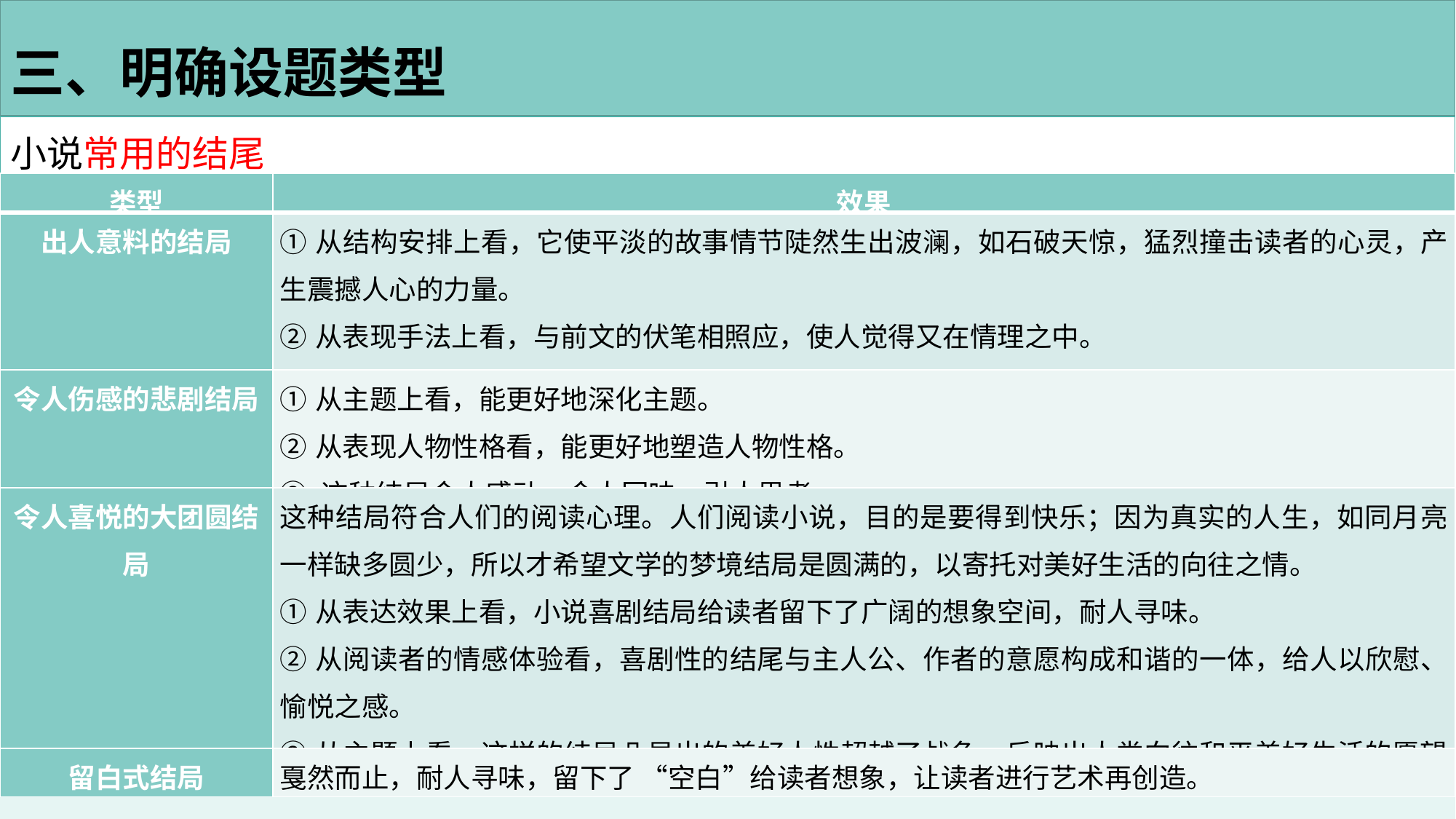

三、明确设题类型

小说常用的结尾
| 类型 | 效果 |
| --- | --- |
| 出人意料的结局 | ①从结构安排上看，它使平淡的故事情节陡然生出波澜，如石破天惊，猛烈撞击读者的心灵，产生震撼人心的力量。 ②从表现手法上看，与前文的伏笔相照应，使人觉得又在情理之中。 ③从主题上看，能更好地深化主题。 |
| 令人伤感的悲剧结局 | ①从主题上看，能更好地深化主题。 ②从表现人物性格看，能更好地塑造人物性格。 ③ 这种结局令人感动，令人回味，引人思考。 |
| 令人喜悦的大团圆结局 | 这种结局符合人们的阅读心理。人们阅读小说，目的是要得到快乐；因为真实的人生，如同月亮一样缺多圆少，所以才希望文学的梦境结局是圆满的，以寄托对美好生活的向往之情。 ①从表达效果上看，小说喜剧结局给读者留下了广阔的想象空间，耐人寻味。 ②从阅读者的情感体验看，喜剧性的结尾与主人公、作者的意愿构成和谐的一体，给人以欣慰、愉悦之感。 ③从主题上看，这样的结局凸显出的美好人性超越了战争，反映出人类向往和平美好生活的愿望。 |
| 留白式结局 | 戛然而止，耐人寻味，留下了 “空白”给读者想象，让读者进行艺术再创造。 |